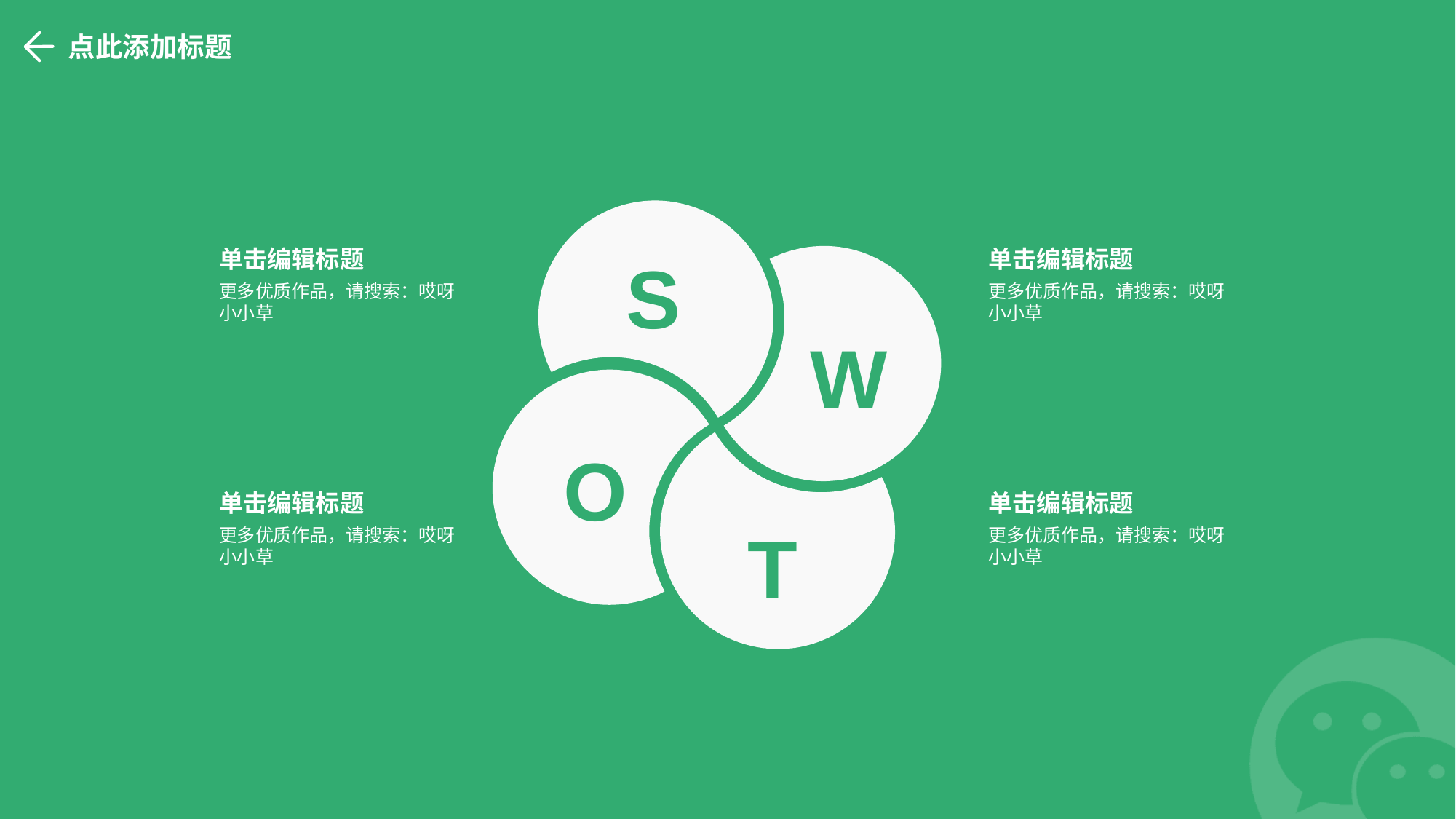

点此添加标题

S

单击编辑标题
单击编辑标题
更多优质作品，请搜索：哎呀小小草
更多优质作品，请搜索：哎呀小小草
W

O
单击编辑标题
单击编辑标题
T
更多优质作品，请搜索：哎呀小小草
更多优质作品，请搜索：哎呀小小草